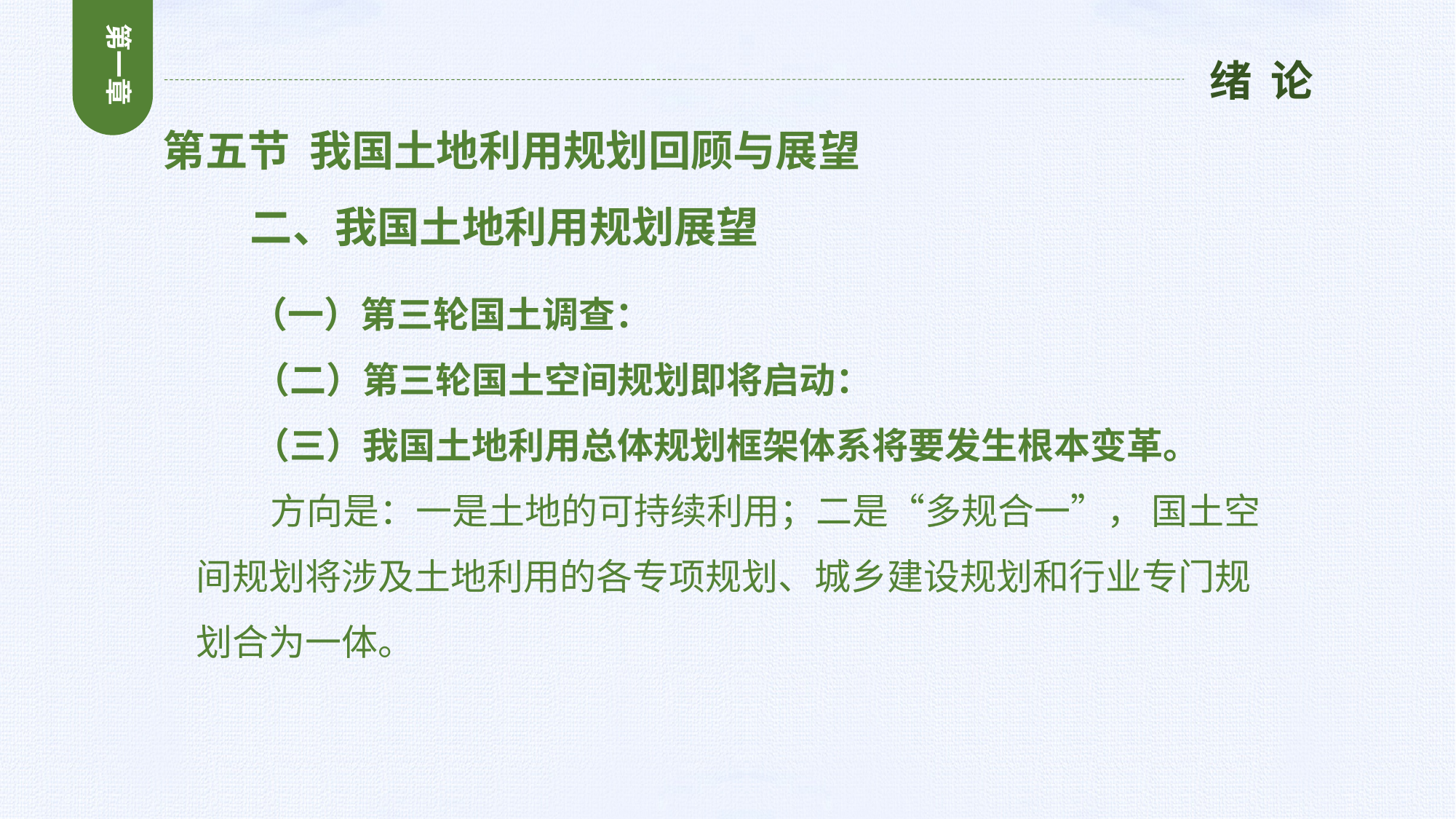

第一章
绪  论
第五节  我国土地利用规划回顾与展望
        二、我国土地利用规划展望
       （一）第三轮国土调查：
      （二）第三轮国土空间规划即将启动：
      （三）我国土地利用总体规划框架体系将要发生根本变革。
        方向是：一是土地的可持续利用；二是“多规合一”， 国土空间规划将涉及土地利用的各专项规划、城乡建设规划和行业专门规划合为一体。